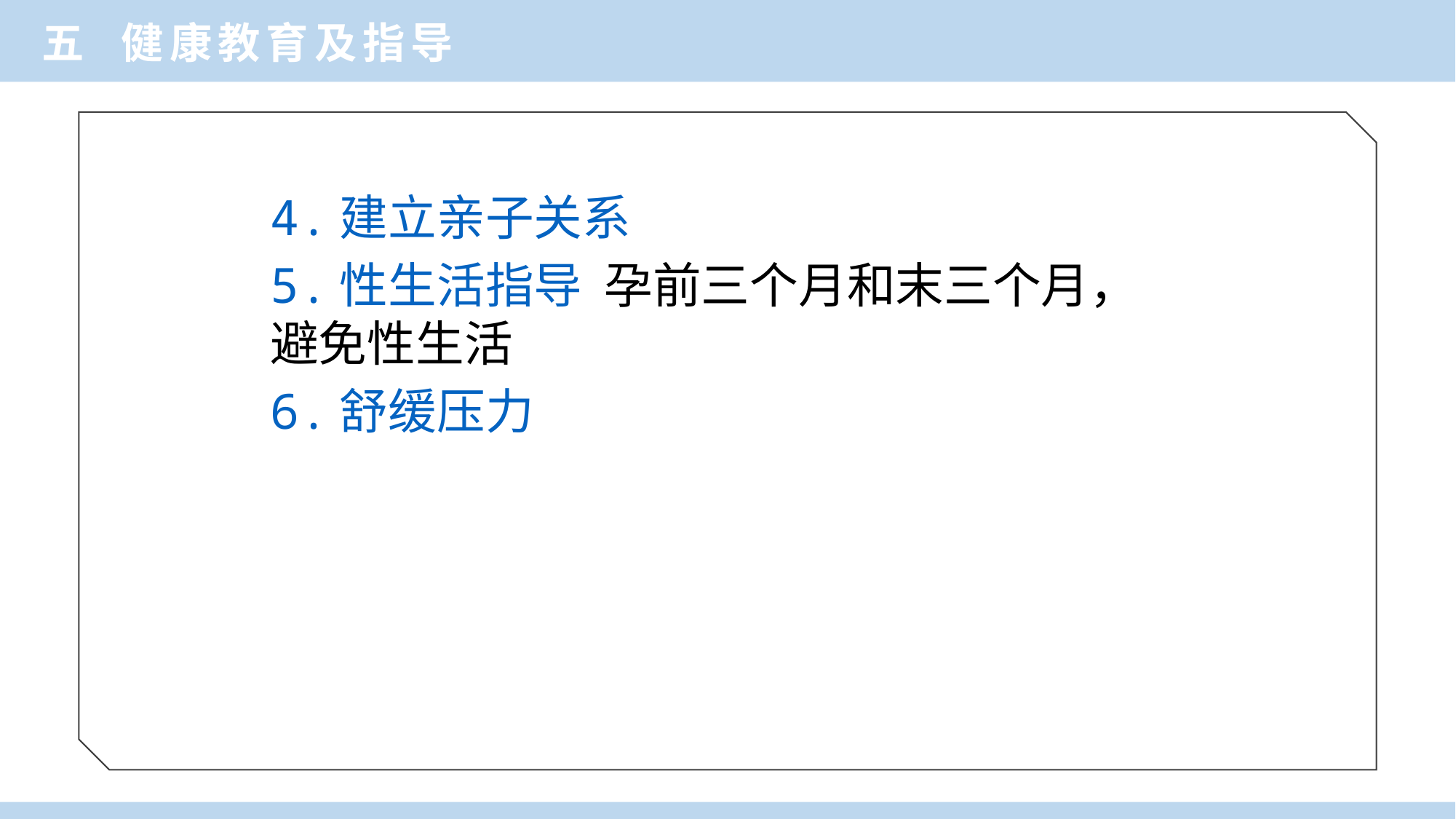

五  健康教育及指导

4.建立亲子关系
5.性生活指导  孕前三个月和末三个月，避免性生活
6.舒缓压力